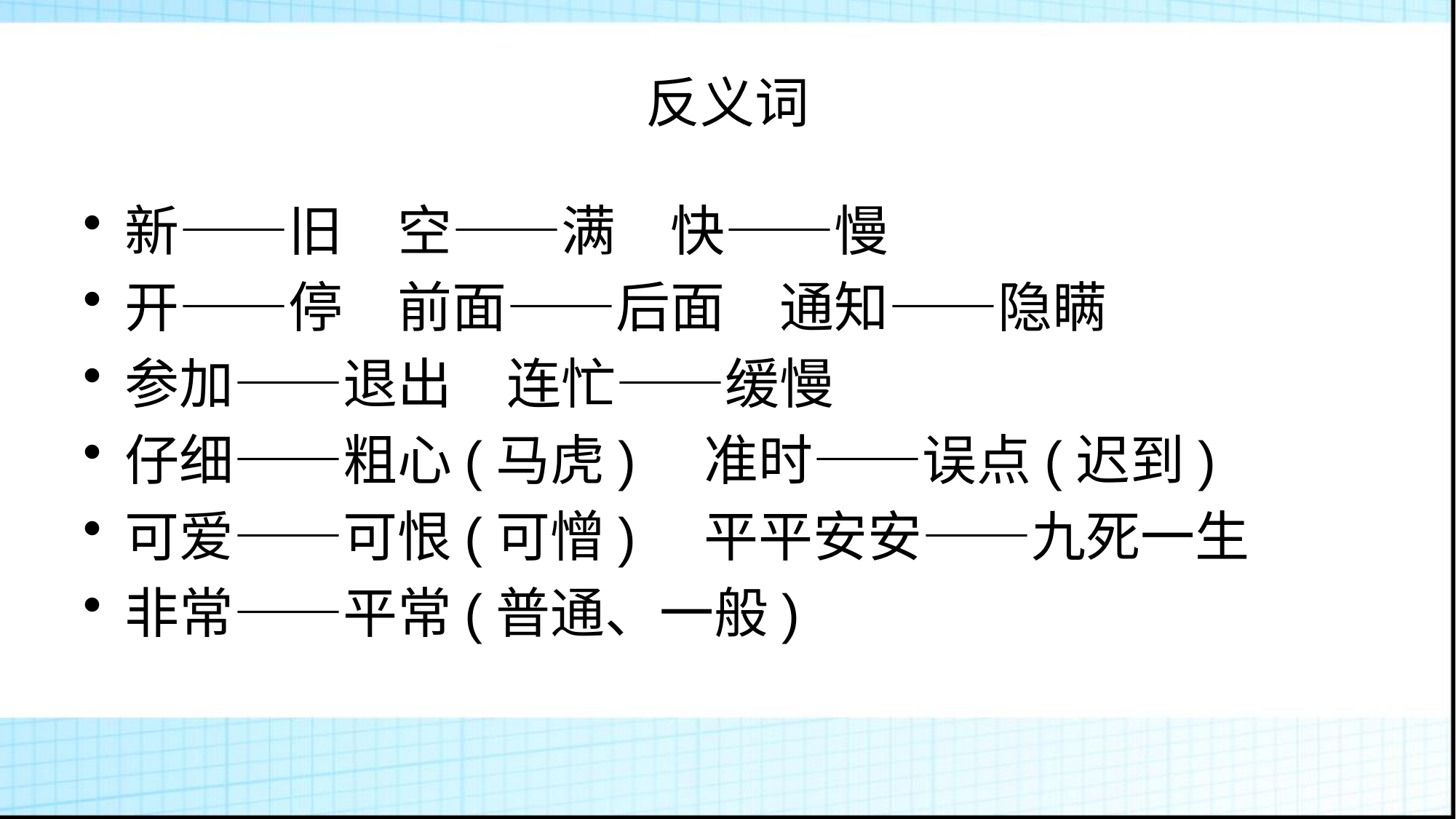

# 反义词
新——旧　空——满　快——慢
开——停　前面——后面　通知——隐瞒
参加——退出　连忙——缓慢
仔细——粗心(马虎)　准时——误点(迟到)
可爱——可恨(可憎)　平平安安——九死一生
非常——平常(普通、一般)